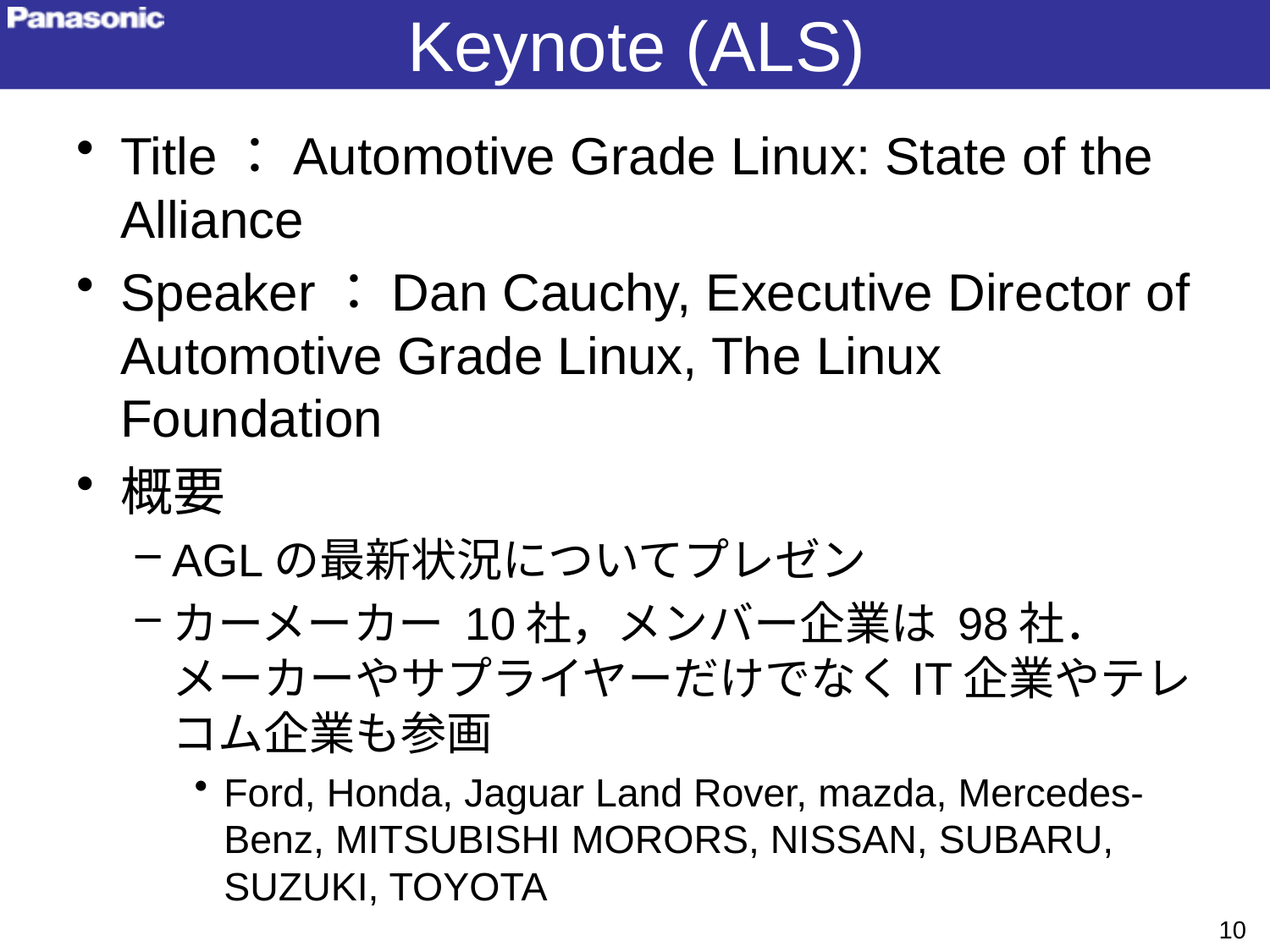

# Keynote (ALS)
Title：Automotive Grade Linux: State of the Alliance
Speaker：Dan Cauchy, Executive Director of Automotive Grade Linux, The Linux Foundation
概要
AGLの最新状況についてプレゼン
カーメーカー 10社，メンバー企業は 98社．メーカーやサプライヤーだけでなくIT企業やテレコム企業も参画
Ford, Honda, Jaguar Land Rover, mazda, Mercedes-Benz, MITSUBISHI MORORS, NISSAN, SUBARU, SUZUKI, TOYOTA
10